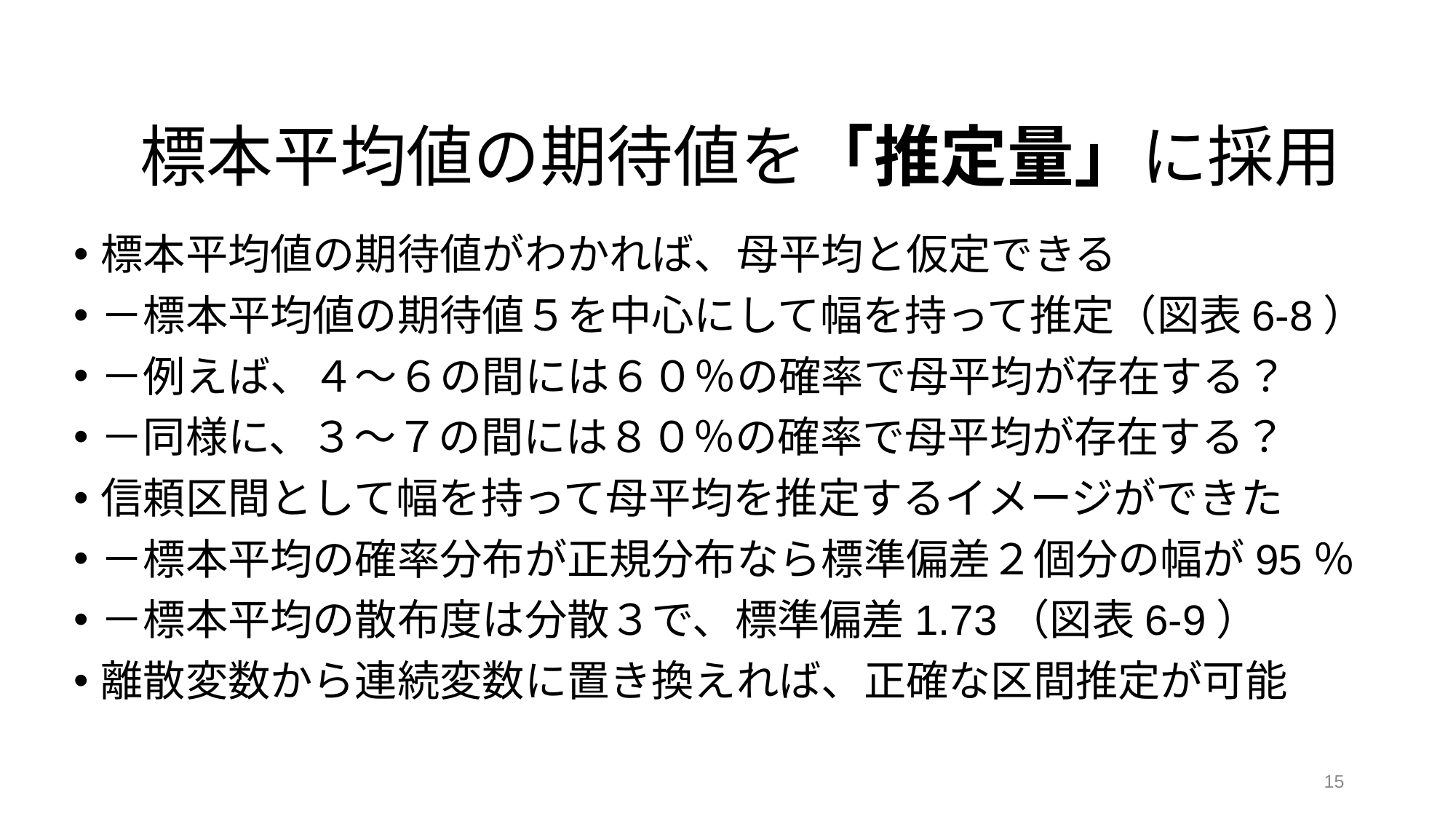

# 標本平均値の期待値を「推定量」に採用
標本平均値の期待値がわかれば、母平均と仮定できる
－標本平均値の期待値５を中心にして幅を持って推定（図表6-8）
－例えば、４～６の間には６０％の確率で母平均が存在する？
－同様に、３～７の間には８０％の確率で母平均が存在する？
信頼区間として幅を持って母平均を推定するイメージができた
－標本平均の確率分布が正規分布なら標準偏差２個分の幅が95％
－標本平均の散布度は分散３で、標準偏差1.73（図表6-9）
離散変数から連続変数に置き換えれば、正確な区間推定が可能

15